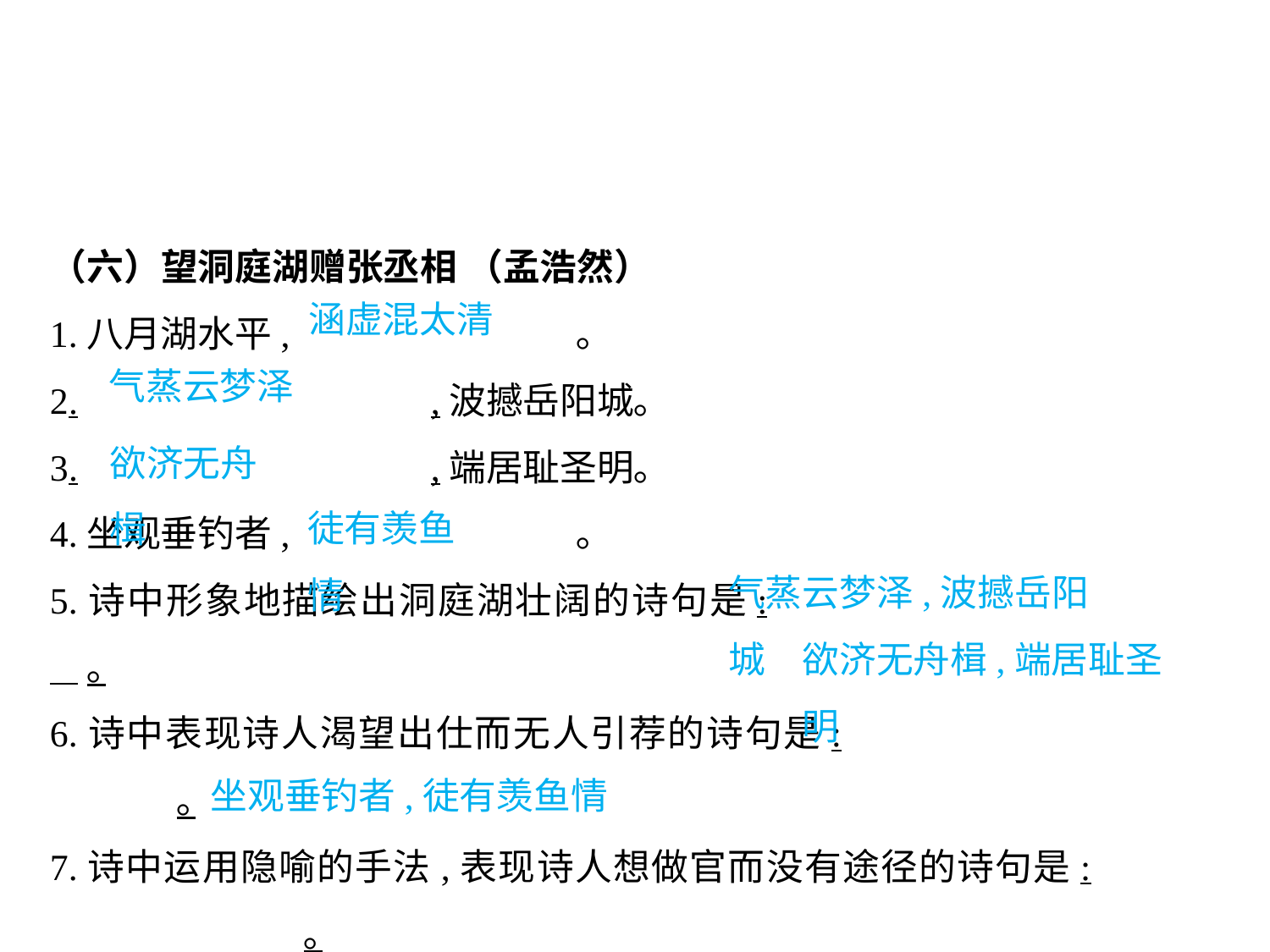

（六）望洞庭湖赠张丞相 （孟浩然）
1.八月湖水平,			 ｡
2.			,波撼岳阳城｡
3.			,端居耻圣明｡
4.坐观垂钓者,			 ｡
5.诗中形象地描绘出洞庭湖壮阔的诗句是:				   ｡
6.诗中表现诗人渴望出仕而无人引荐的诗句是:					｡
7.诗中运用隐喻的手法,表现诗人想做官而没有途径的诗句是:				｡
涵虚混太清
气蒸云梦泽
欲济无舟楫
徒有羡鱼情
气蒸云梦泽,波撼岳阳城
欲济无舟楫,端居耻圣明
										   坐观垂钓者,徒有羡鱼情